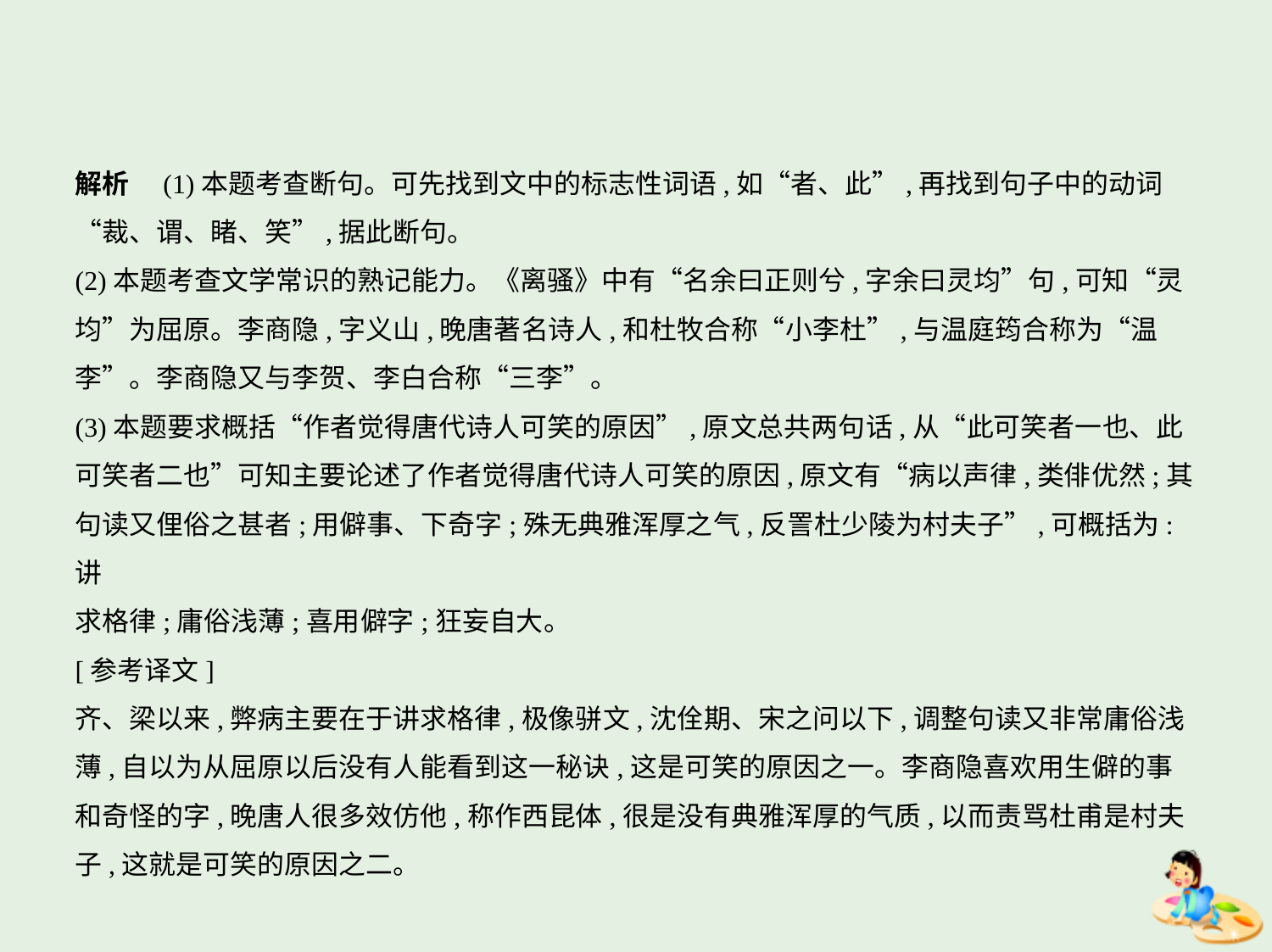

解析　(1)本题考查断句。可先找到文中的标志性词语,如“者、此”,再找到句子中的动词
“裁、谓、睹、笑”,据此断句。
(2)本题考查文学常识的熟记能力。《离骚》中有“名余曰正则兮,字余曰灵均”句,可知“灵
均”为屈原。李商隐,字义山,晚唐著名诗人,和杜牧合称“小李杜”,与温庭筠合称为“温
李”。李商隐又与李贺、李白合称“三李”。
(3)本题要求概括“作者觉得唐代诗人可笑的原因”,原文总共两句话,从“此可笑者一也、此
可笑者二也”可知主要论述了作者觉得唐代诗人可笑的原因,原文有“病以声律,类俳优然;其
句读又俚俗之甚者;用僻事、下奇字;殊无典雅浑厚之气,反詈杜少陵为村夫子”,可概括为:讲
求格律;庸俗浅薄;喜用僻字;狂妄自大。
[参考译文]
齐、梁以来,弊病主要在于讲求格律,极像骈文,沈佺期、宋之问以下,调整句读又非常庸俗浅
薄,自以为从屈原以后没有人能看到这一秘诀,这是可笑的原因之一。李商隐喜欢用生僻的事
和奇怪的字,晚唐人很多效仿他,称作西昆体,很是没有典雅浑厚的气质,以而责骂杜甫是村夫
子,这就是可笑的原因之二。